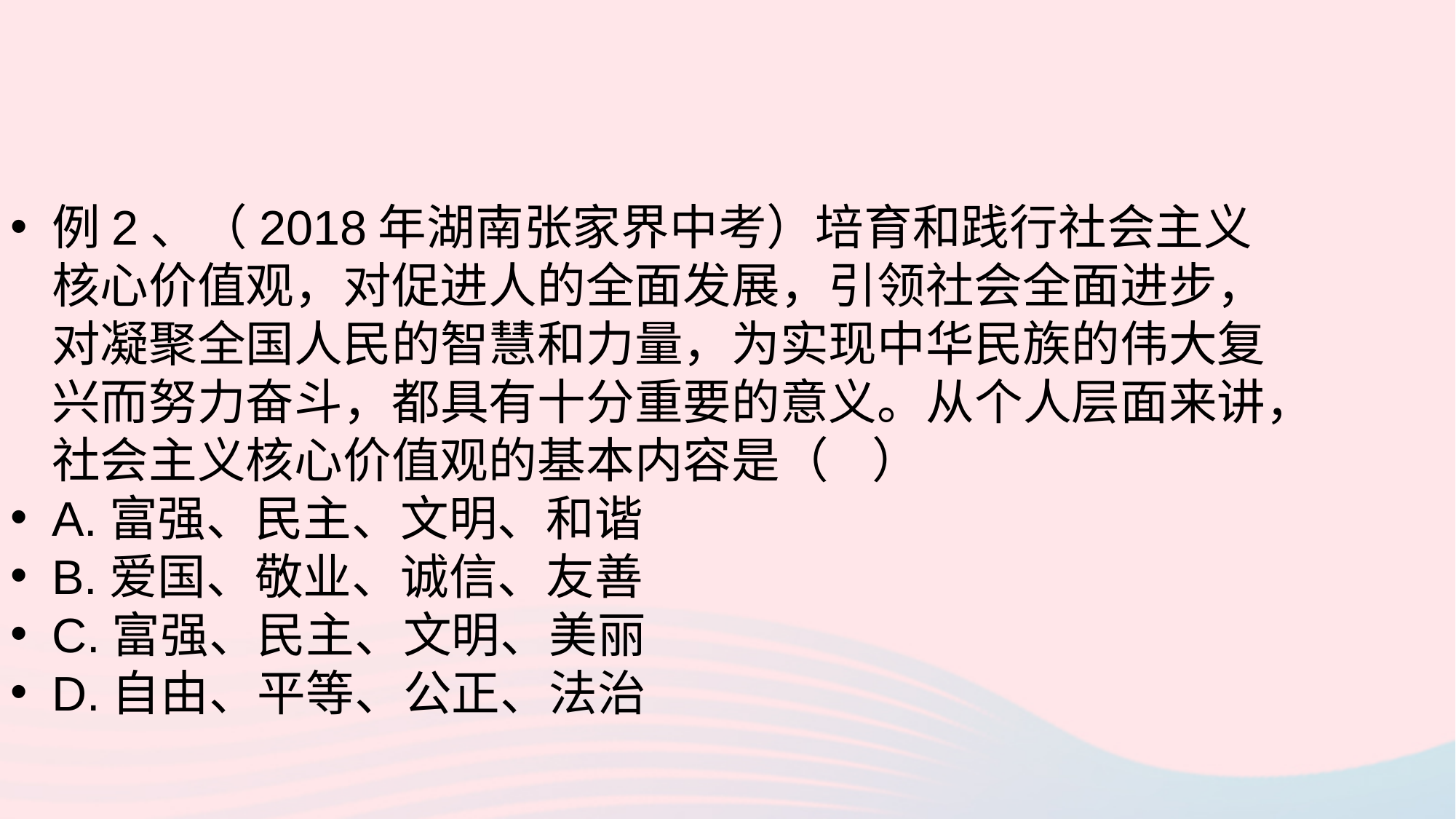

例2、（2018年湖南张家界中考）培育和践行社会主义核心价值观，对促进人的全面发展，引领社会全面进步，对凝聚全国人民的智慧和力量，为实现中华民族的伟大复兴而努力奋斗，都具有十分重要的意义。从个人层面来讲，社会主义核心价值观的基本内容是（    ）
A.富强、民主、文明、和谐
B.爱国、敬业、诚信、友善
C.富强、民主、文明、美丽
D.自由、平等、公正、法治